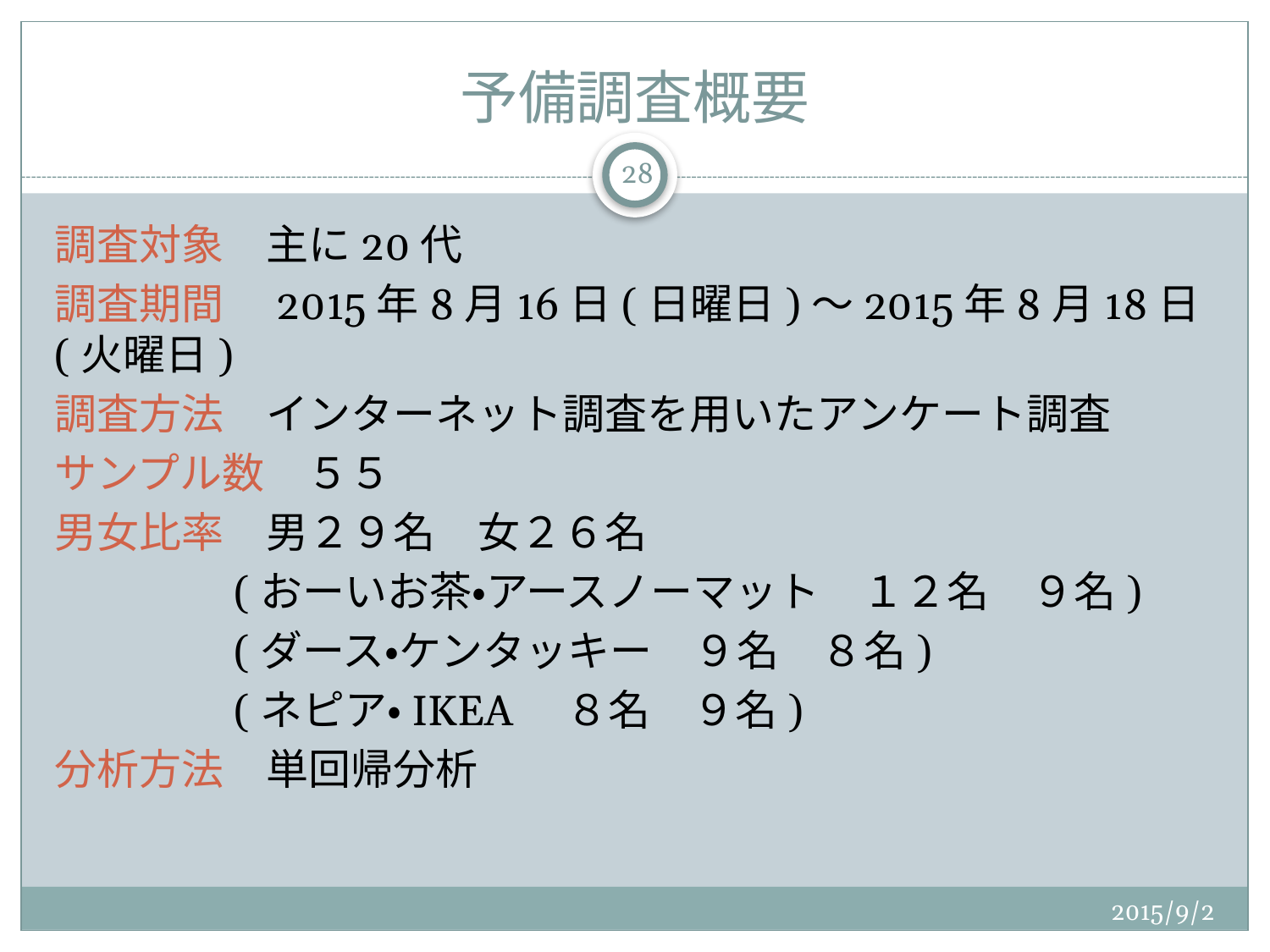

# 予備調査概要
28
調査対象　主に20代
調査期間　2015年8月16日(日曜日)～2015年8月18日(火曜日)
調査方法　インターネット調査を用いたアンケート調査
サンプル数　５５
男女比率　男２９名　女２６名
　　　　(おーいお茶・アースノーマット　１２名　９名)
　　　　(ダース・ケンタッキー　９名　８名)
　　　　(ネピア・IKEA　８名　９名)
分析方法　単回帰分析
2015/9/2